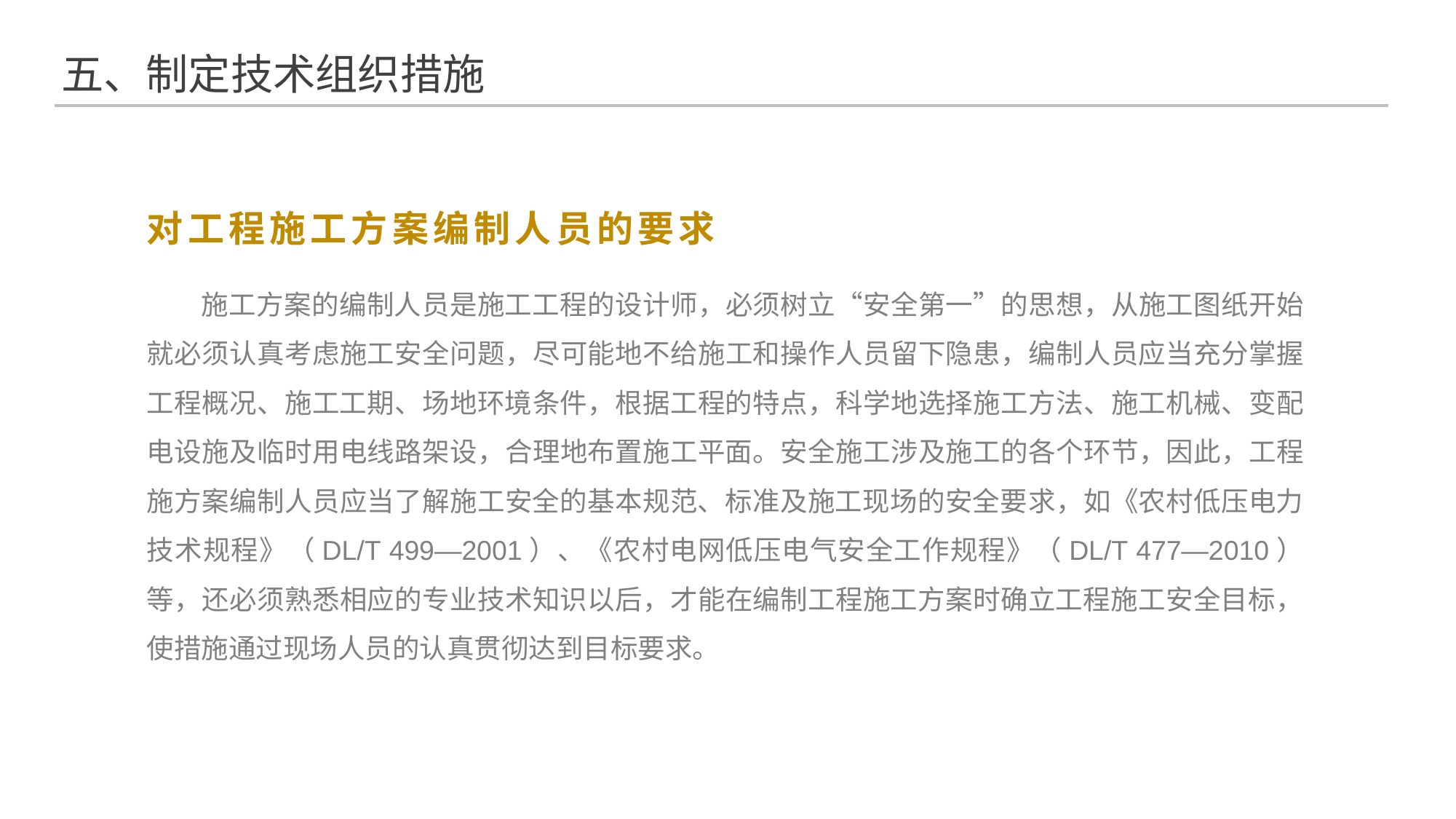

五、制定技术组织措施
对工程施工方案编制人员的要求
施工方案的编制人员是施工工程的设计师，必须树立“安全第一”的思想，从施工图纸开始就必须认真考虑施工安全问题，尽可能地不给施工和操作人员留下隐患，编制人员应当充分掌握工程概况、施工工期、场地环境条件，根据工程的特点，科学地选择施工方法、施工机械、变配电设施及临时用电线路架设，合理地布置施工平面。安全施工涉及施工的各个环节，因此，工程施方案编制人员应当了解施工安全的基本规范、标准及施工现场的安全要求，如《农村低压电力技术规程》（DL/T 499—2001）、《农村电网低压电气安全工作规程》（DL/T 477—2010）等，还必须熟悉相应的专业技术知识以后，才能在编制工程施工方案时确立工程施工安全目标，使措施通过现场人员的认真贯彻达到目标要求。